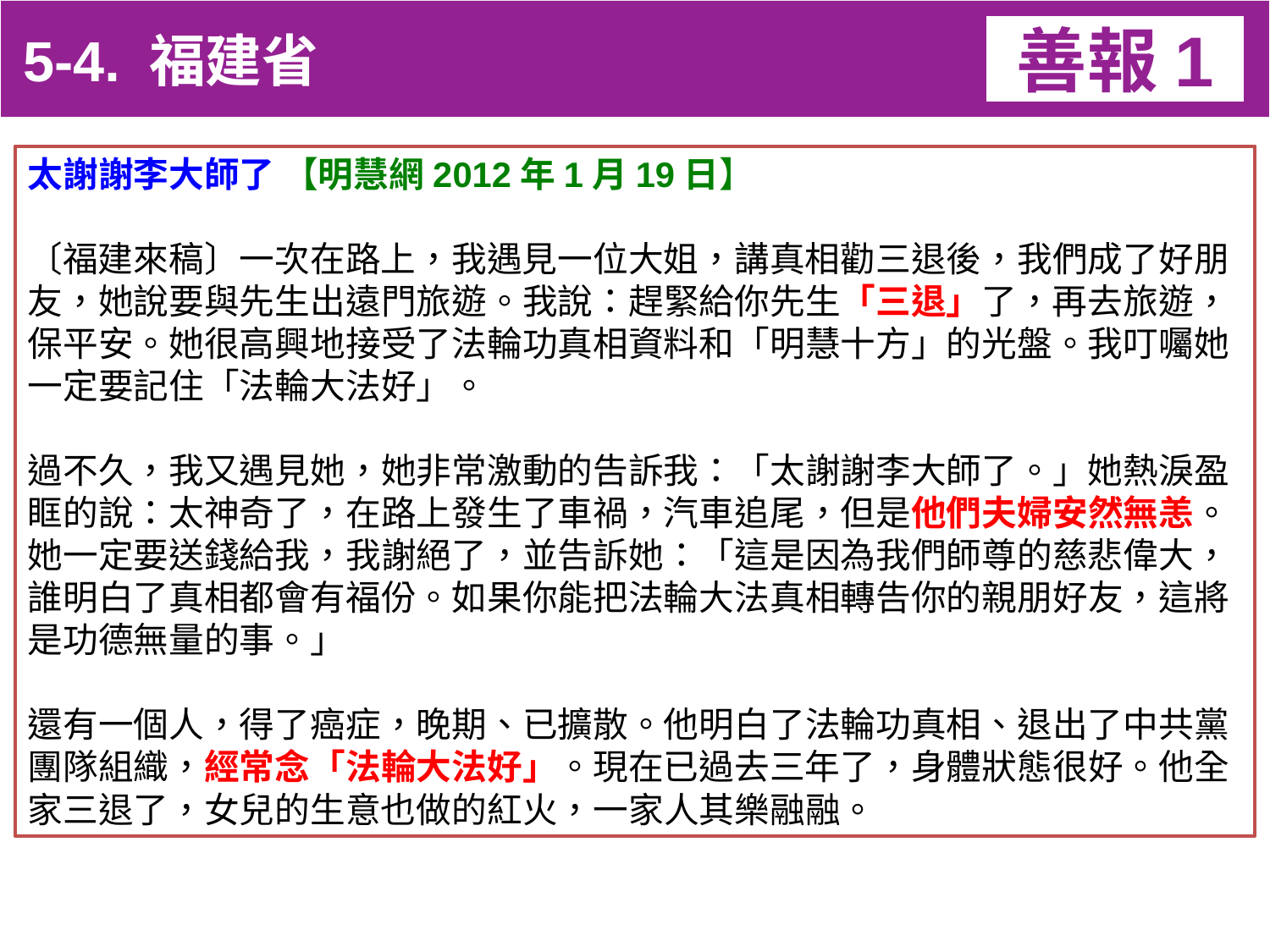

5-4. 福建省
善報1

11-3. XX市官員惡報實例
太謝謝李大師了 【明慧網2012年1月19日】

〔福建來稿〕一次在路上，我遇見一位大姐，講真相勸三退後，我們成了好朋友，她說要與先生出遠門旅遊。我說：趕緊給你先生「三退」了，再去旅遊，保平安。她很高興地接受了法輪功真相資料和「明慧十方」的光盤。我叮囑她一定要記住「法輪大法好」。

過不久，我又遇見她，她非常激動的告訴我：「太謝謝李大師了。」她熱淚盈眶的說：太神奇了，在路上發生了車禍，汽車追尾，但是他們夫婦安然無恙。她一定要送錢給我，我謝絕了，並告訴她：「這是因為我們師尊的慈悲偉大，誰明白了真相都會有福份。如果你能把法輪大法真相轉告你的親朋好友，這將是功德無量的事。」

還有一個人，得了癌症，晚期、已擴散。他明白了法輪功真相、退出了中共黨團隊組織，經常念「法輪大法好」。現在已過去三年了，身體狀態很好。他全家三退了，女兒的生意也做的紅火，一家人其樂融融。